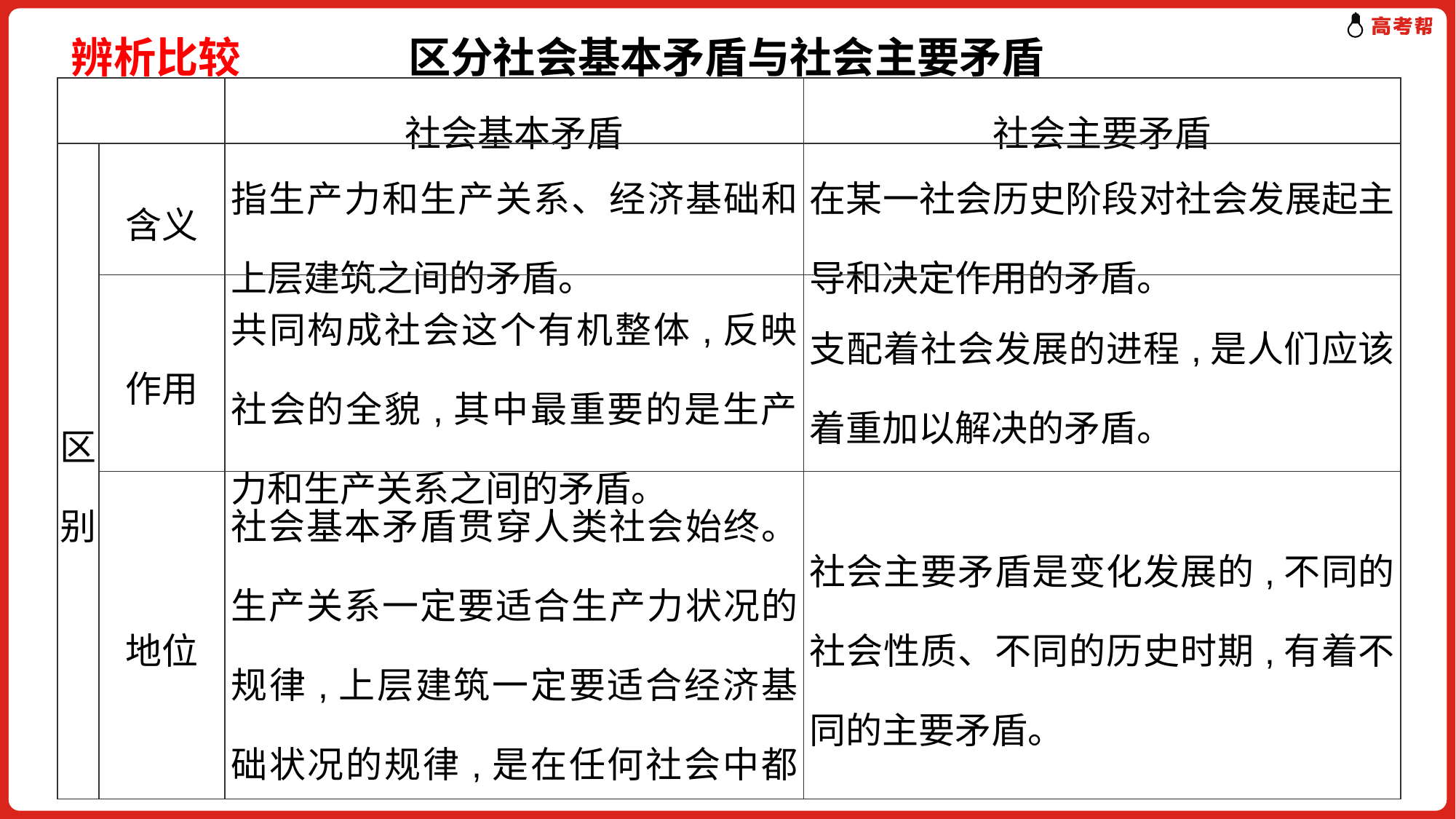

辨析比较　             区分社会基本矛盾与社会主要矛盾

|  |  | 社会基本矛盾 | 社会主要矛盾 |
| --- | --- | --- | --- |
| 区别 | 含义 | 指生产力和生产关系、经济基础和上层建筑之间的矛盾。 | 在某一社会历史阶段对社会发展起主导和决定作用的矛盾。 |
|  | 作用 | 共同构成社会这个有机整体,反映社会的全貌,其中最重要的是生产力和生产关系之间的矛盾。 | 支配着社会发展的进程,是人们应该着重加以解决的矛盾。 |
|  | 地位 | 社会基本矛盾贯穿人类社会始终。生产关系一定要适合生产力状况的规律,上层建筑一定要适合经济基础状况的规律,是在任何社会中都起作用的普遍规律。 | 社会主要矛盾是变化发展的,不同的社会性质、不同的历史时期,有着不同的主要矛盾。 |